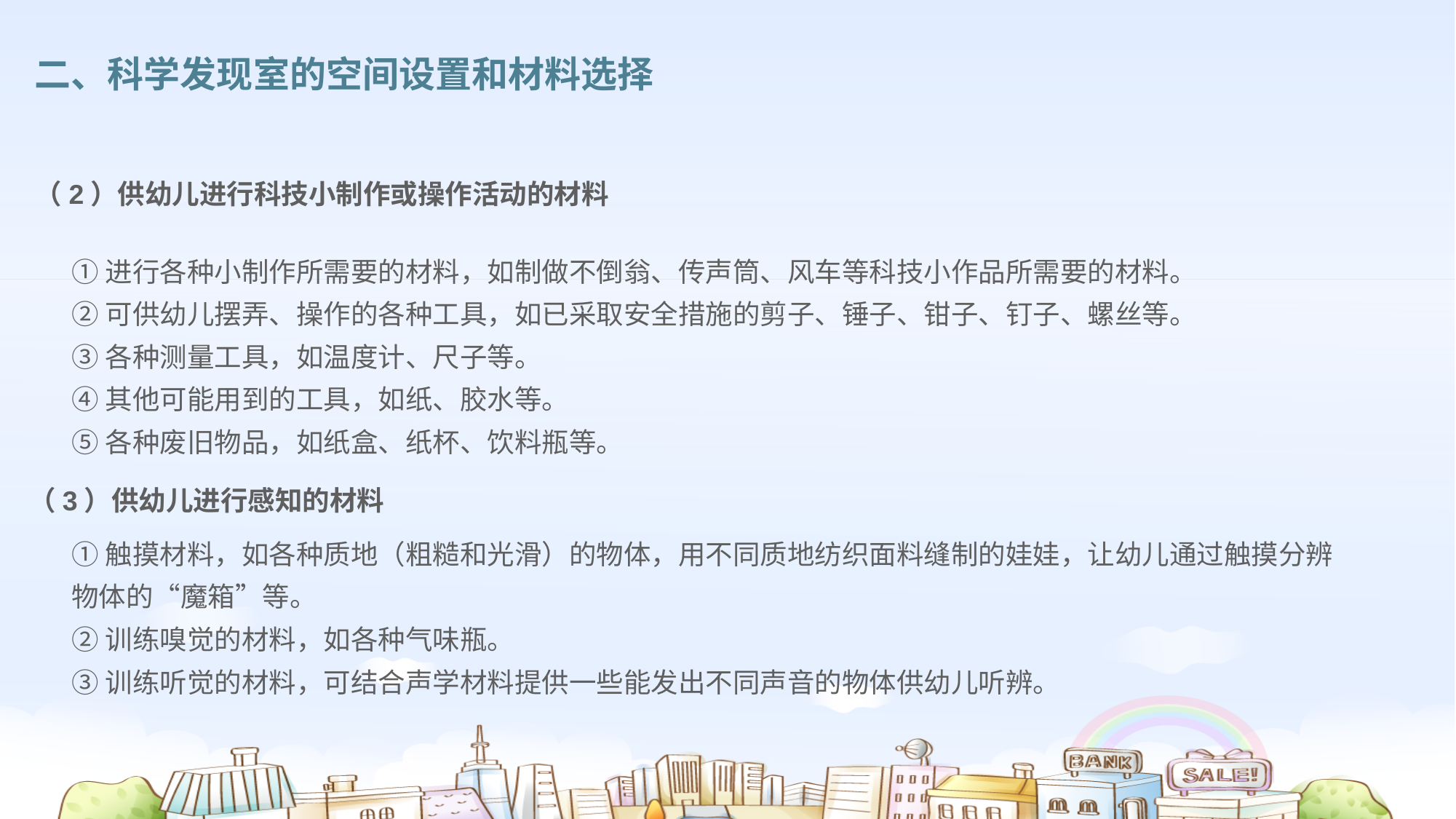

二、科学发现室的空间设置和材料选择
（2）供幼儿进行科技小制作或操作活动的材料
①进行各种小制作所需要的材料，如制做不倒翁、传声筒、风车等科技小作品所需要的材料。
②可供幼儿摆弄、操作的各种工具，如已采取安全措施的剪子、锤子、钳子、钉子、螺丝等。
③各种测量工具，如温度计、尺子等。
④其他可能用到的工具，如纸、胶水等。
⑤各种废旧物品，如纸盒、纸杯、饮料瓶等。
（3）供幼儿进行感知的材料
①触摸材料，如各种质地（粗糙和光滑）的物体，用不同质地纺织面料缝制的娃娃，让幼儿通过触摸分辨物体的“魔箱”等。
②训练嗅觉的材料，如各种气味瓶。
③训练听觉的材料，可结合声学材料提供一些能发出不同声音的物体供幼儿听辨。